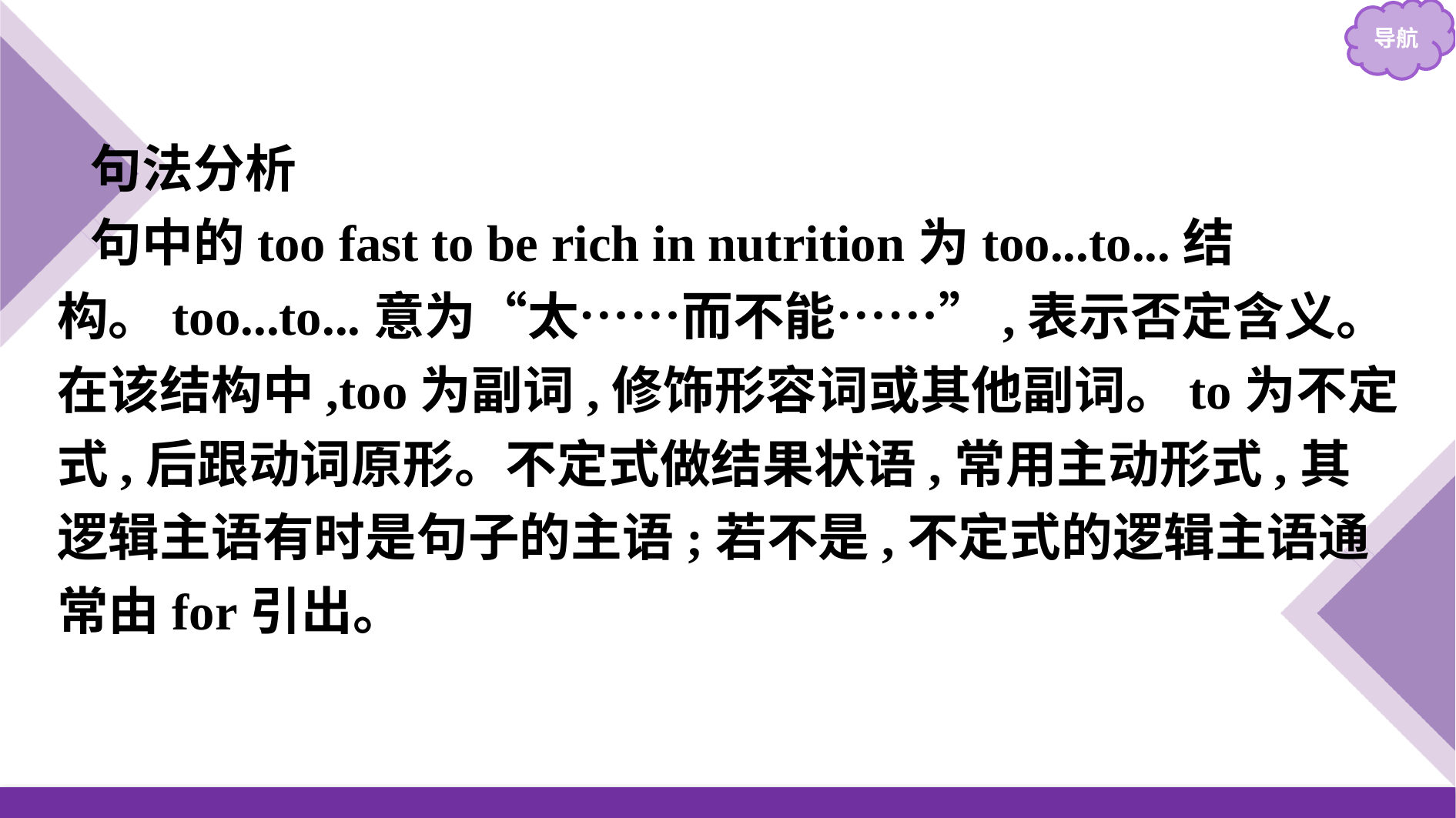

句法分析
句中的too fast to be rich in nutrition为too...to...结构。too...to...意为“太……而不能……”,表示否定含义。在该结构中,too为副词,修饰形容词或其他副词。to为不定式,后跟动词原形。不定式做结果状语,常用主动形式,其逻辑主语有时是句子的主语;若不是,不定式的逻辑主语通常由for引出。